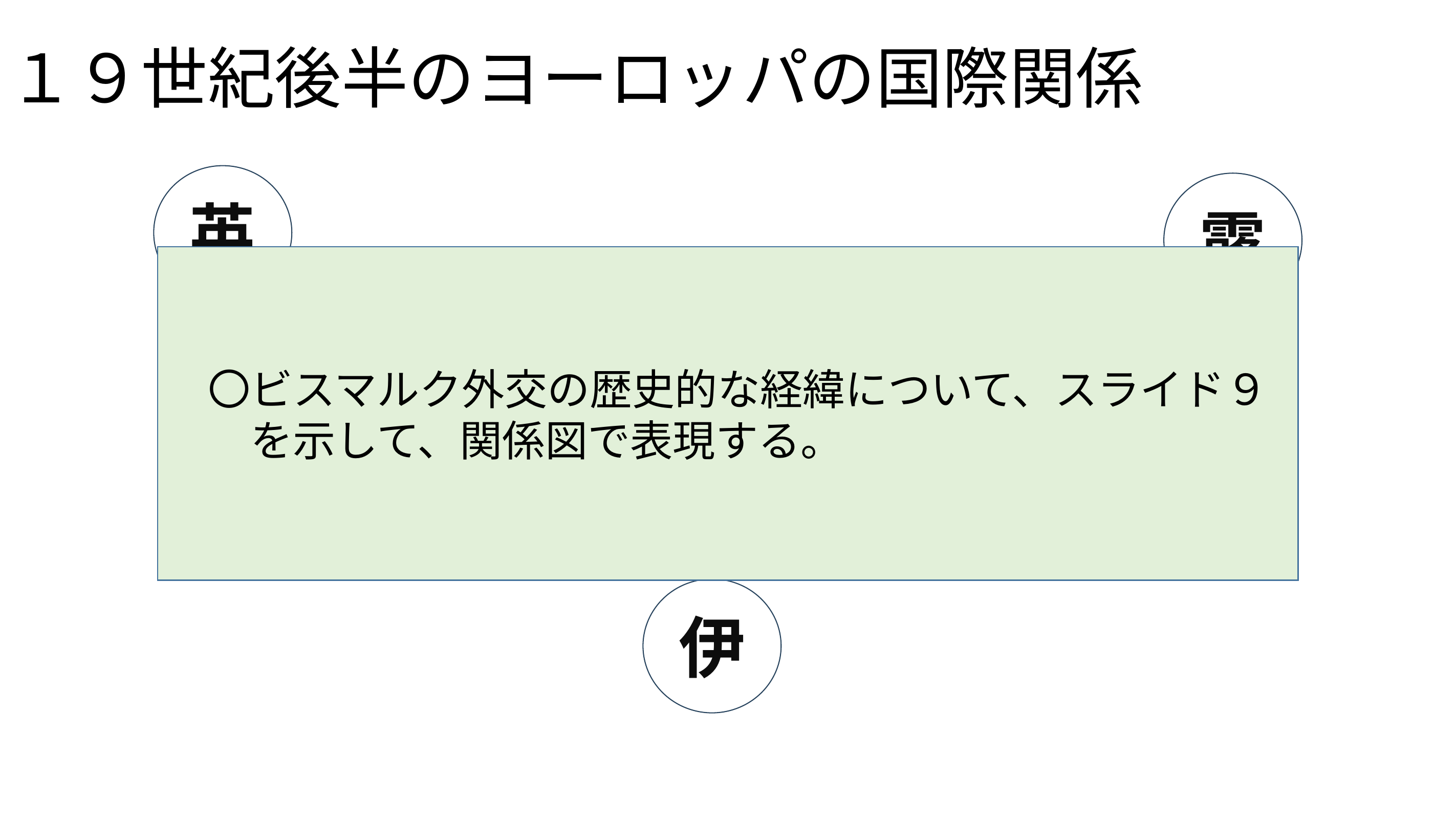

# １９世紀後半のヨーロッパの国際関係
英
露
　〇ビスマルク外交の歴史的な経緯について、スライド９
　　を示して、関係図で表現する。
独
仏
墺
伊